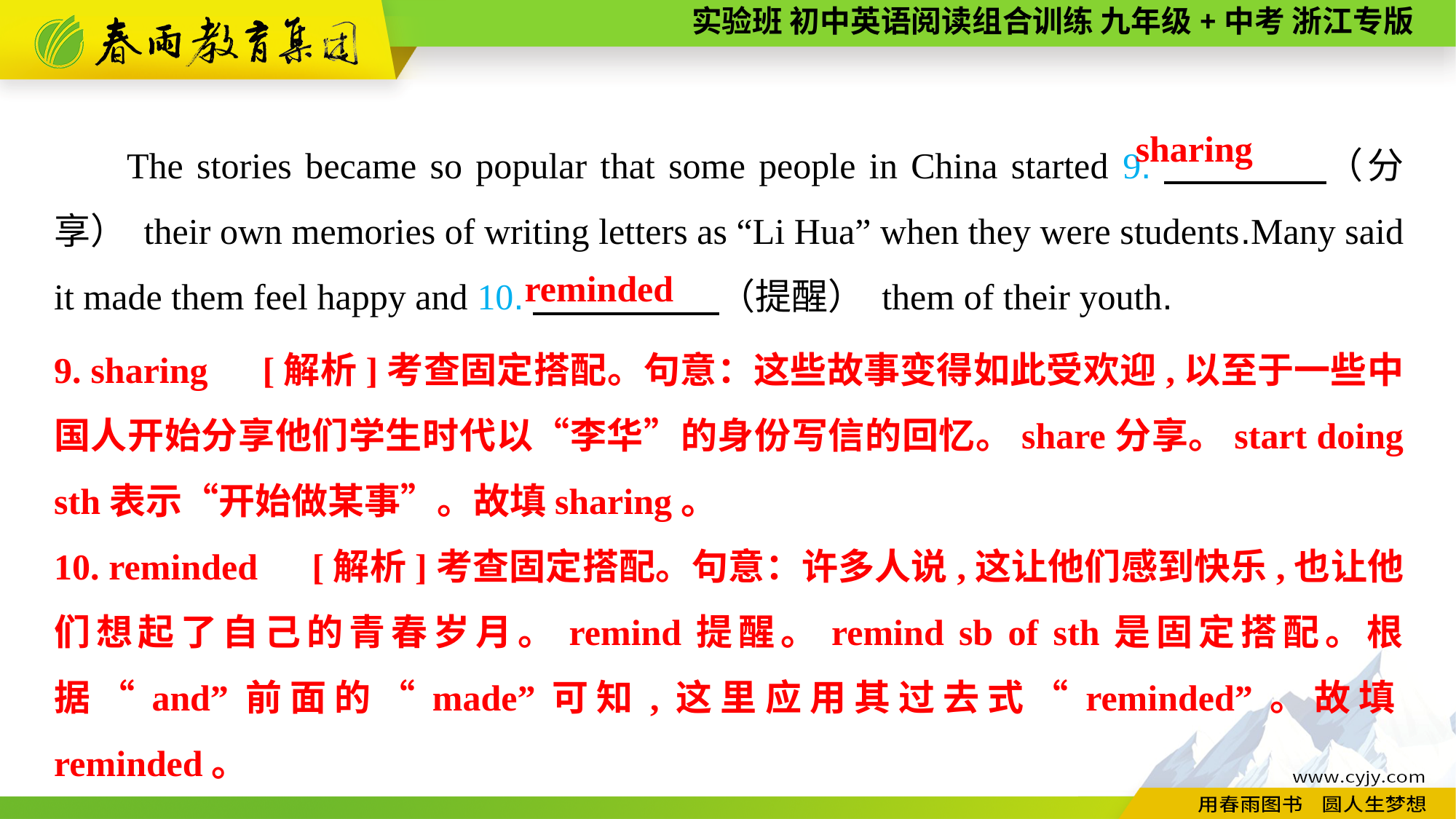

The stories became so popular that some people in China started 9.　　　　（分享） their own memories of writing letters as “Li Hua” when they were students.Many said it made them feel happy and 10.　　　     　（提醒） them of their youth.
 sharing
reminded
9. sharing　[解析]考查固定搭配。句意：这些故事变得如此受欢迎,以至于一些中国人开始分享他们学生时代以“李华”的身份写信的回忆。share分享。start doing sth表示“开始做某事”。故填sharing。
10. reminded　[解析]考查固定搭配。句意：许多人说,这让他们感到快乐,也让他们想起了自己的青春岁月。remind提醒。remind sb of sth是固定搭配。根据“and”前面的“made”可知,这里应用其过去式“reminded”。故填reminded。